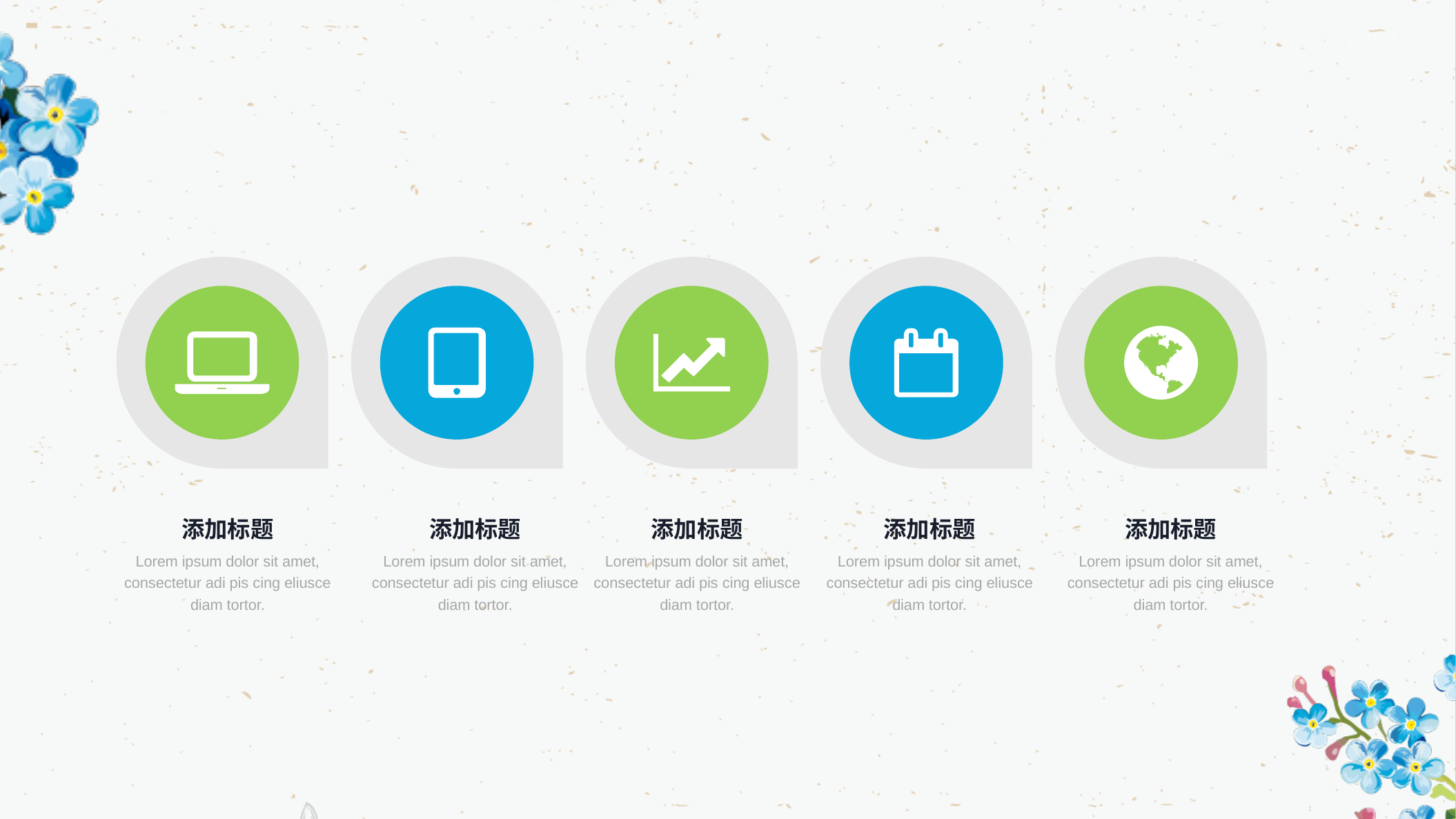

添加标题
添加标题
添加标题
添加标题
添加标题
Lorem ipsum dolor sit amet, consectetur adi pis cing eliusce diam tortor.
Lorem ipsum dolor sit amet, consectetur adi pis cing eliusce diam tortor.
Lorem ipsum dolor sit amet, consectetur adi pis cing eliusce diam tortor.
Lorem ipsum dolor sit amet, consectetur adi pis cing eliusce diam tortor.
Lorem ipsum dolor sit amet, consectetur adi pis cing eliusce diam tortor.